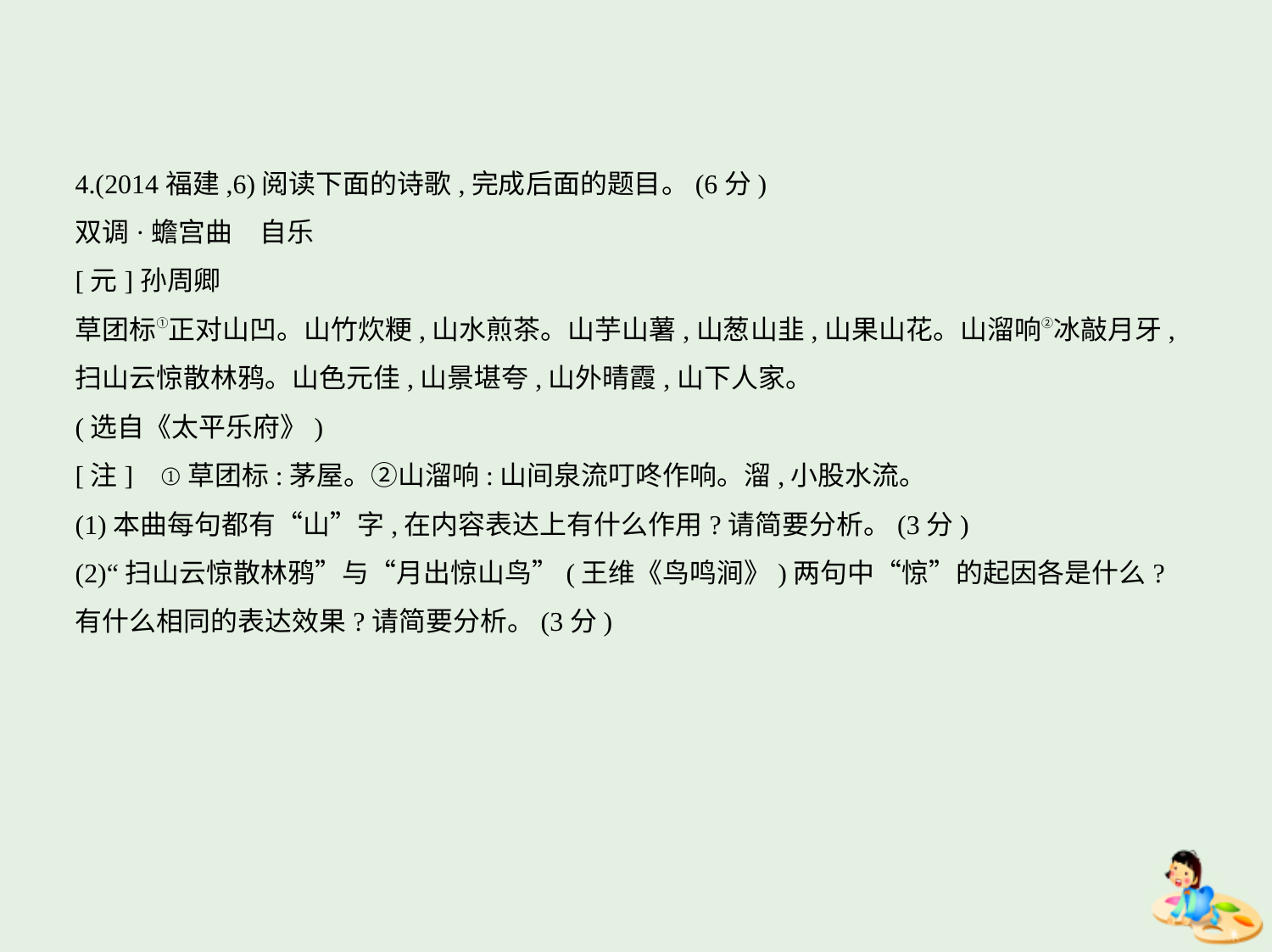

4.(2014福建,6)阅读下面的诗歌,完成后面的题目。(6分)
双调·蟾宫曲　自乐
[元]孙周卿
草团标①正对山凹。山竹炊粳,山水煎茶。山芋山薯,山葱山韭,山果山花。山溜响②冰敲月牙,
扫山云惊散林鸦。山色元佳,山景堪夸,山外晴霞,山下人家。
(选自《太平乐府》)
[注]    ①草团标:茅屋。②山溜响:山间泉流叮咚作响。溜,小股水流。
(1)本曲每句都有“山”字,在内容表达上有什么作用?请简要分析。(3分)
(2)“扫山云惊散林鸦”与“月出惊山鸟”(王维《鸟鸣涧》)两句中“惊”的起因各是什么?
有什么相同的表达效果?请简要分析。(3分)